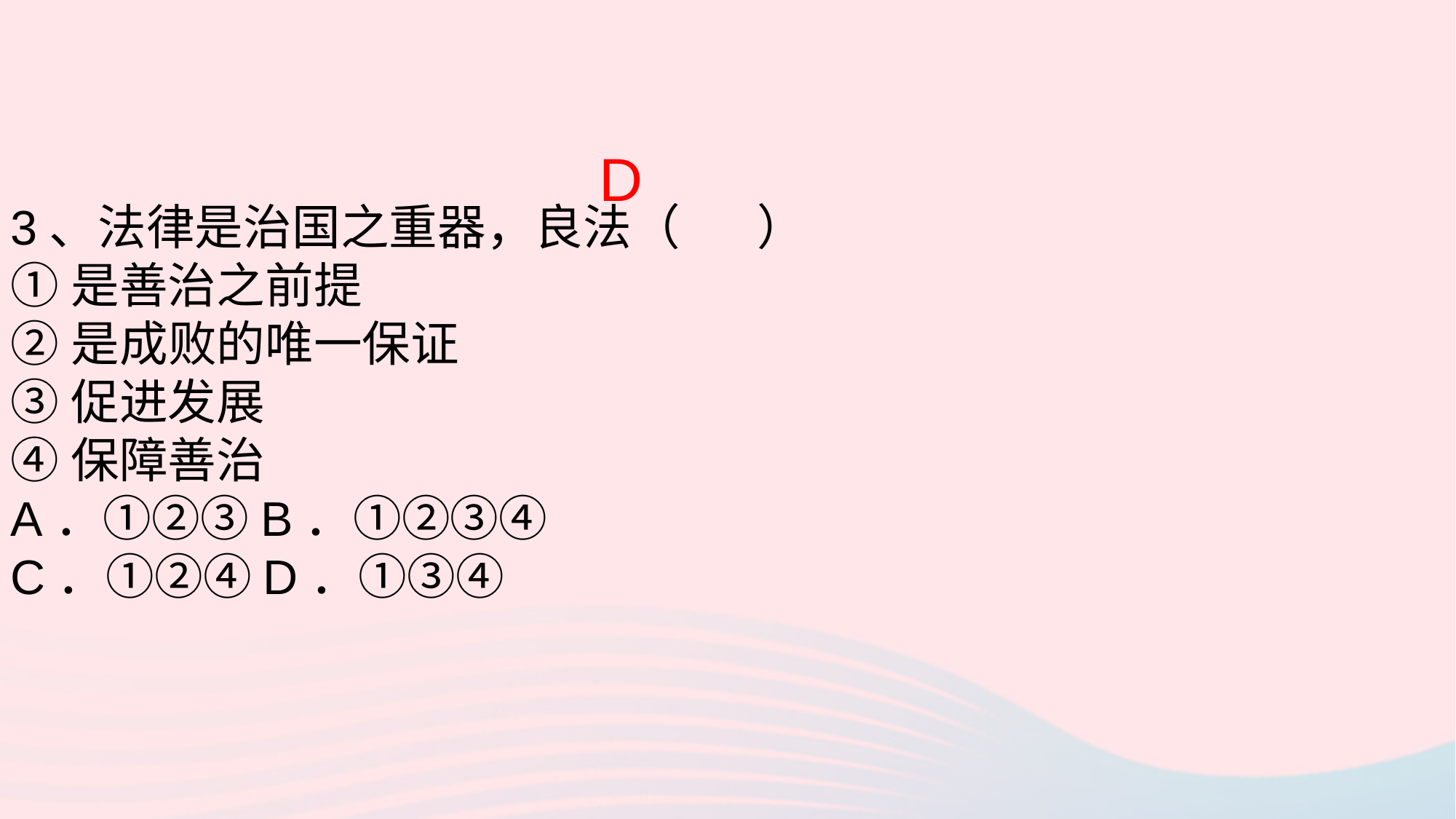

D
3、法律是治国之重器，良法（       ）
①是善治之前提
②是成败的唯一保证
③促进发展
④保障善治
A．①②③B．①②③④
C．①②④D．①③④